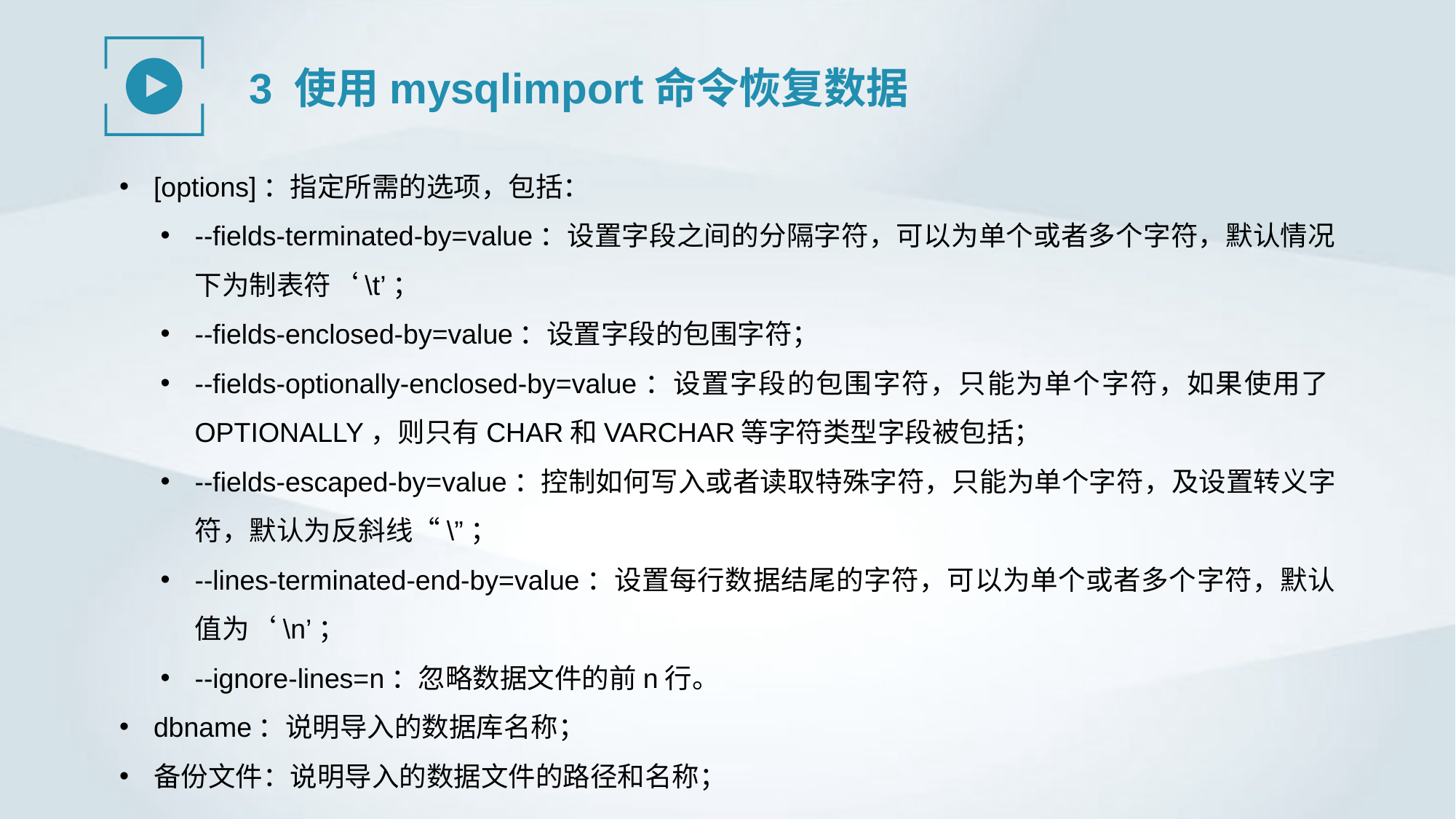

3 使用mysqlimport命令恢复数据
[options]：指定所需的选项，包括：
--fields-terminated-by=value：设置字段之间的分隔字符，可以为单个或者多个字符，默认情况下为制表符‘\t’；
--fields-enclosed-by=value：设置字段的包围字符；
--fields-optionally-enclosed-by=value：设置字段的包围字符，只能为单个字符，如果使用了OPTIONALLY，则只有CHAR和VARCHAR等字符类型字段被包括；
--fields-escaped-by=value：控制如何写入或者读取特殊字符，只能为单个字符，及设置转义字符，默认为反斜线“\”；
--lines-terminated-end-by=value：设置每行数据结尾的字符，可以为单个或者多个字符，默认值为‘\n’；
--ignore-lines=n：忽略数据文件的前n行。
dbname：说明导入的数据库名称；
备份文件：说明导入的数据文件的路径和名称；